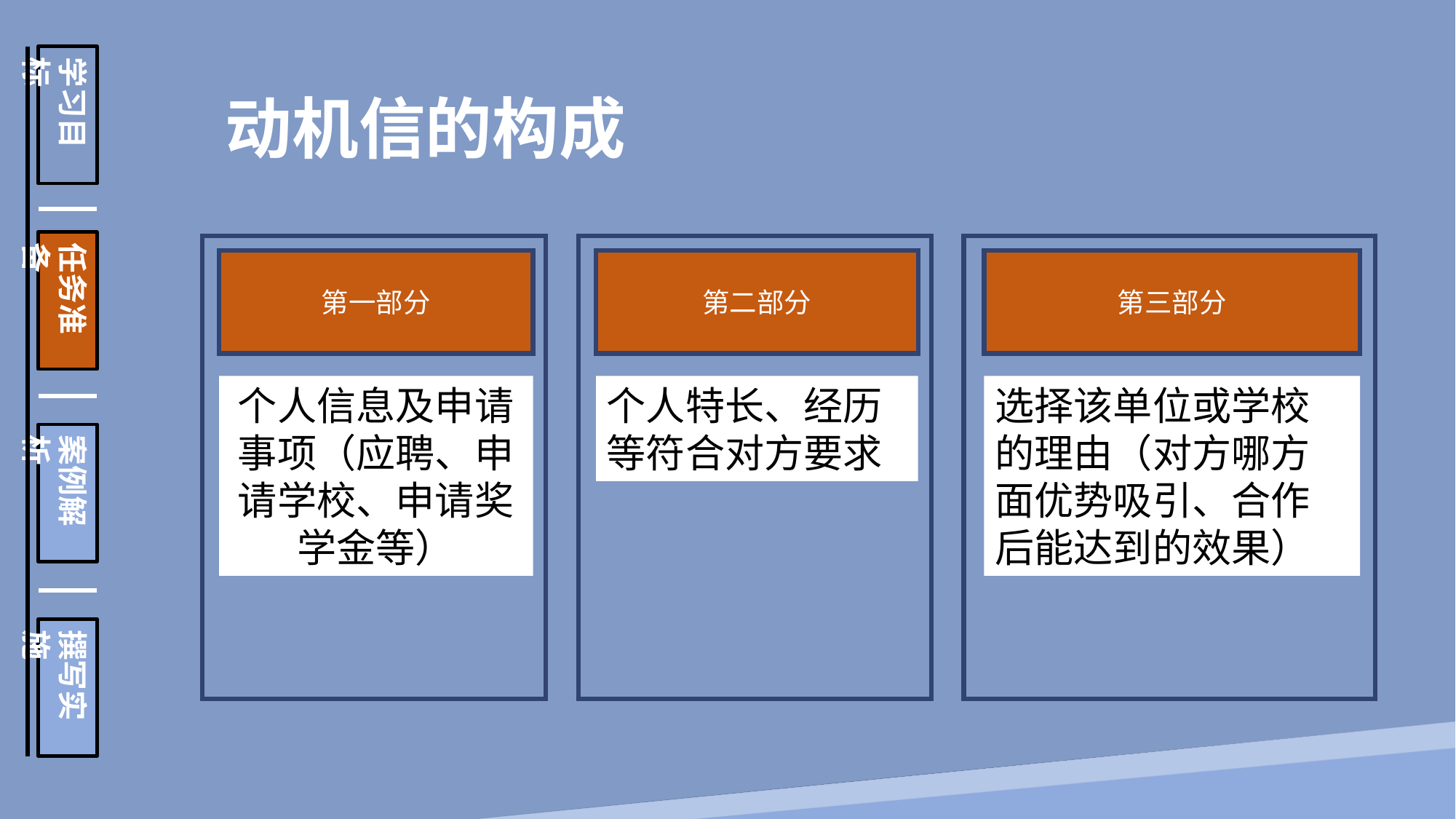

学习目标
任务准备
案例解析
撰写实施
动机信的构成

第一部分
个人信息及申请事项（应聘、申请学校、申请奖学金等）

第二部分
个人特长、经历等符合对方要求

第三部分
选择该单位或学校的理由（对方哪方面优势吸引、合作后能达到的效果）